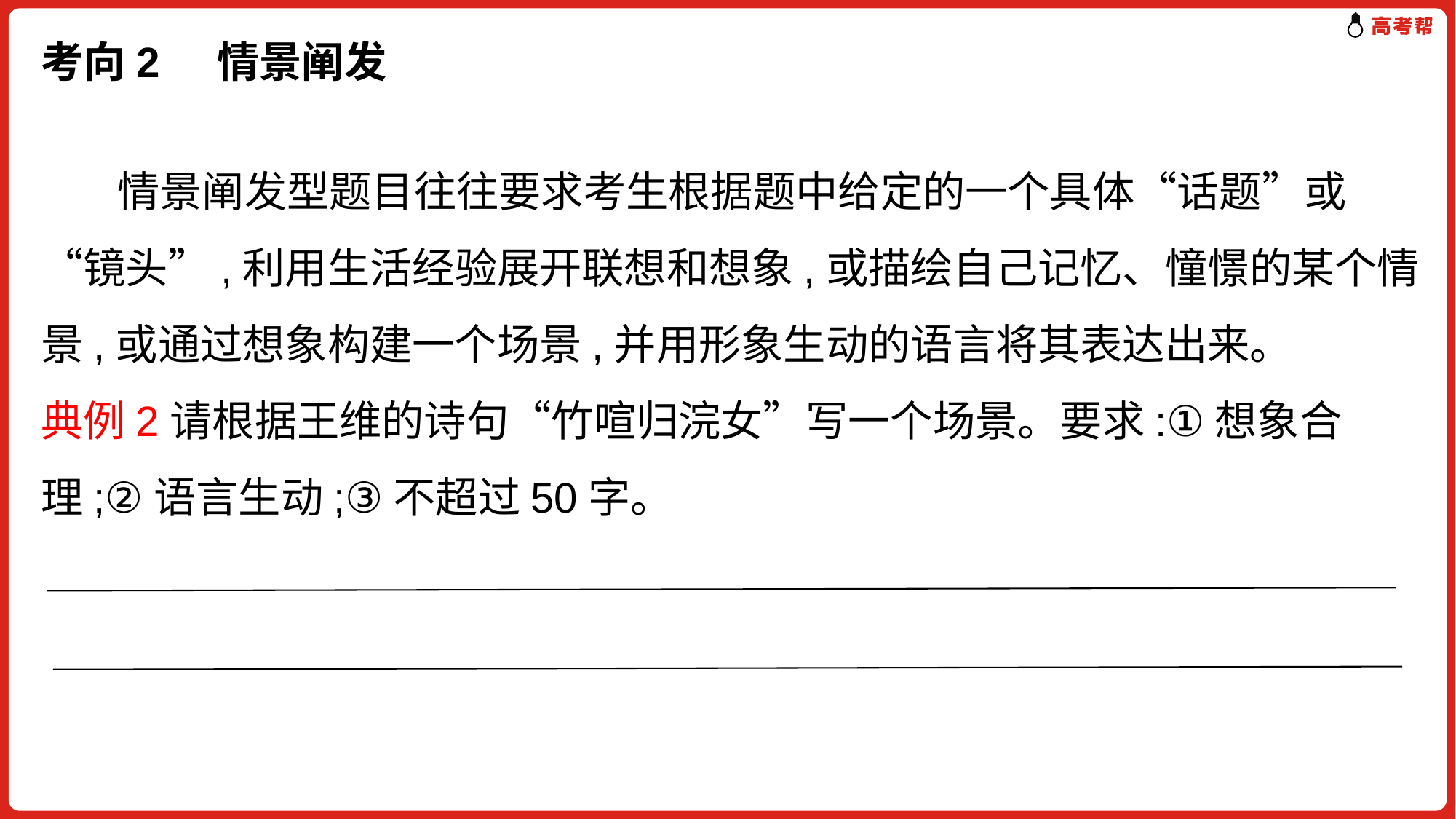

# 考向2    情景阐发
       情景阐发型题目往往要求考生根据题中给定的一个具体“话题”或“镜头”,利用生活经验展开联想和想象,或描绘自己记忆、憧憬的某个情景,或通过想象构建一个场景,并用形象生动的语言将其表达出来。
典例2请根据王维的诗句“竹喧归浣女”写一个场景。要求:①想象合理;②语言生动;③不超过50字。